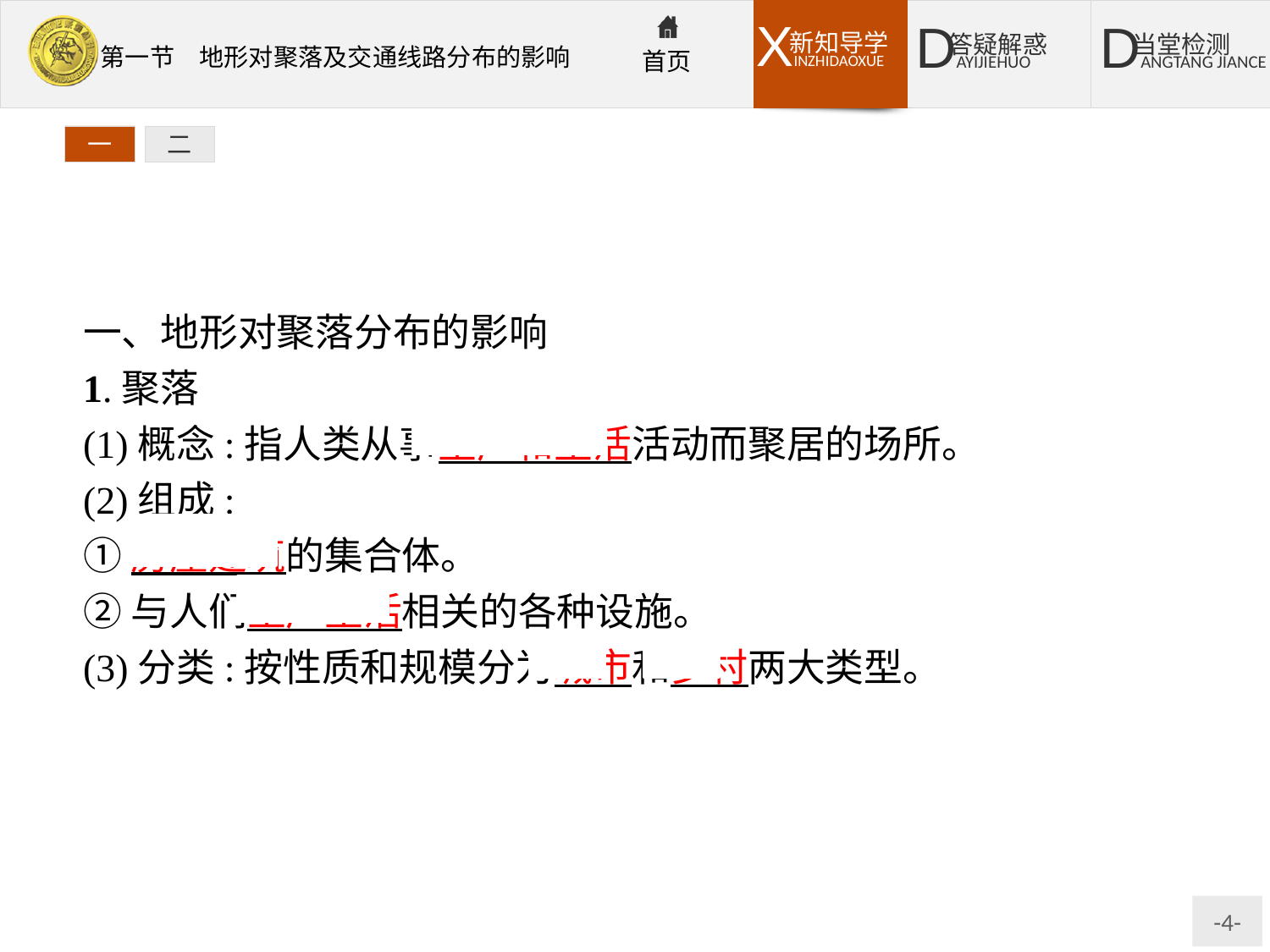

一
二
一、地形对聚落分布的影响
1.聚落
(1)概念:指人类从事生产和生活活动而聚居的场所。
(2)组成:
①房屋建筑的集合体。
②与人们生产生活相关的各种设施。
(3)分类:按性质和规模分为城市和乡村两大类型。